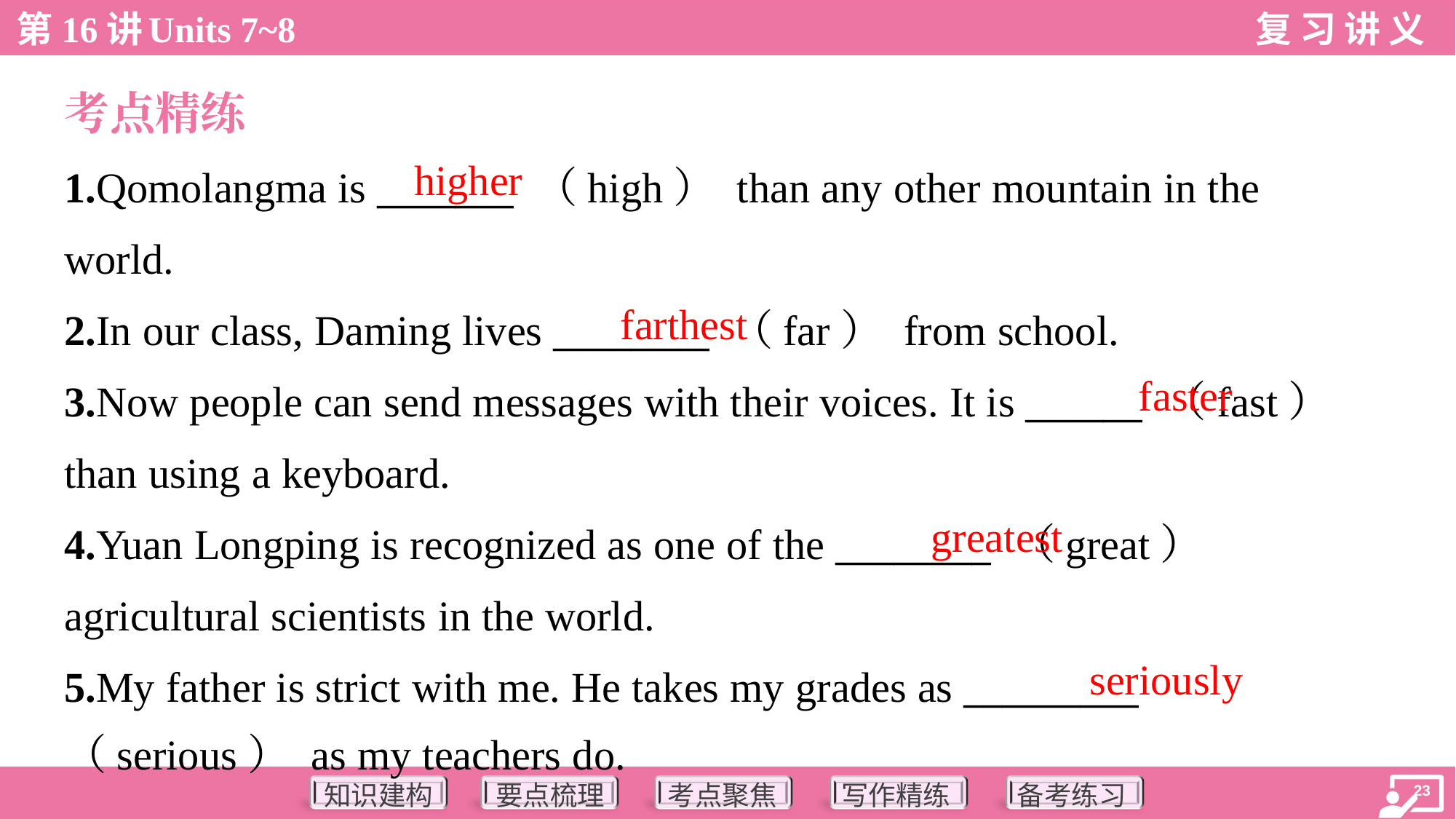

考点精练
higher
1.Qomolangma is _______ （high） than any other mountain in the
world.
2.In our class, Daming lives ________ （far） from school.
3.Now people can send messages with their voices. It is ______ （fast）
than using a keyboard.
4.Yuan Longping is recognized as one of the ________ （great）
agricultural scientists in the world.
5.My father is strict with me. He takes my grades as _________
（serious） as my teachers do.
farthest
faster
greatest
seriously